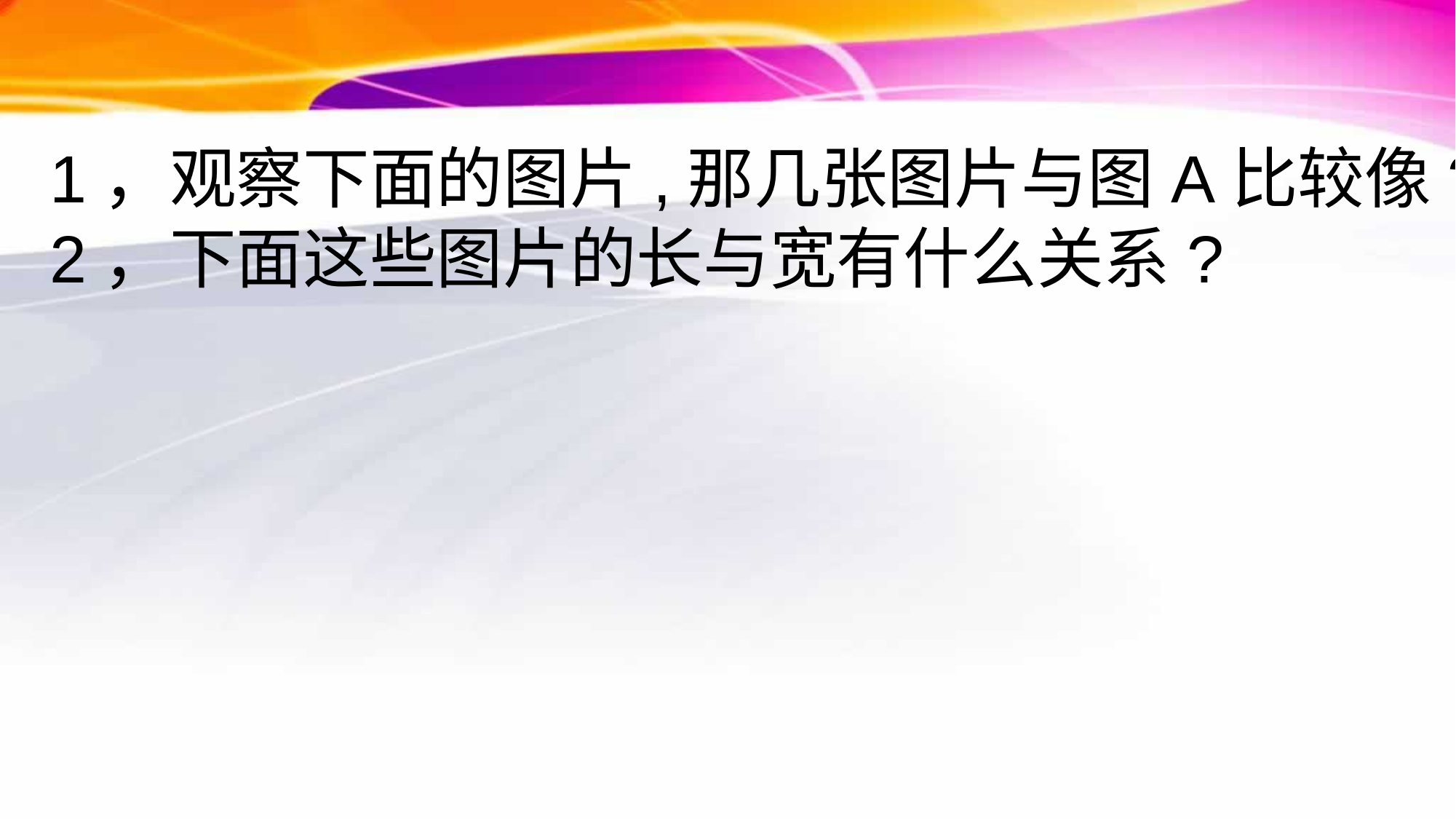

1，观察下面的图片,那几张图片与图A比较像?
2，下面这些图片的长与宽有什么关系?